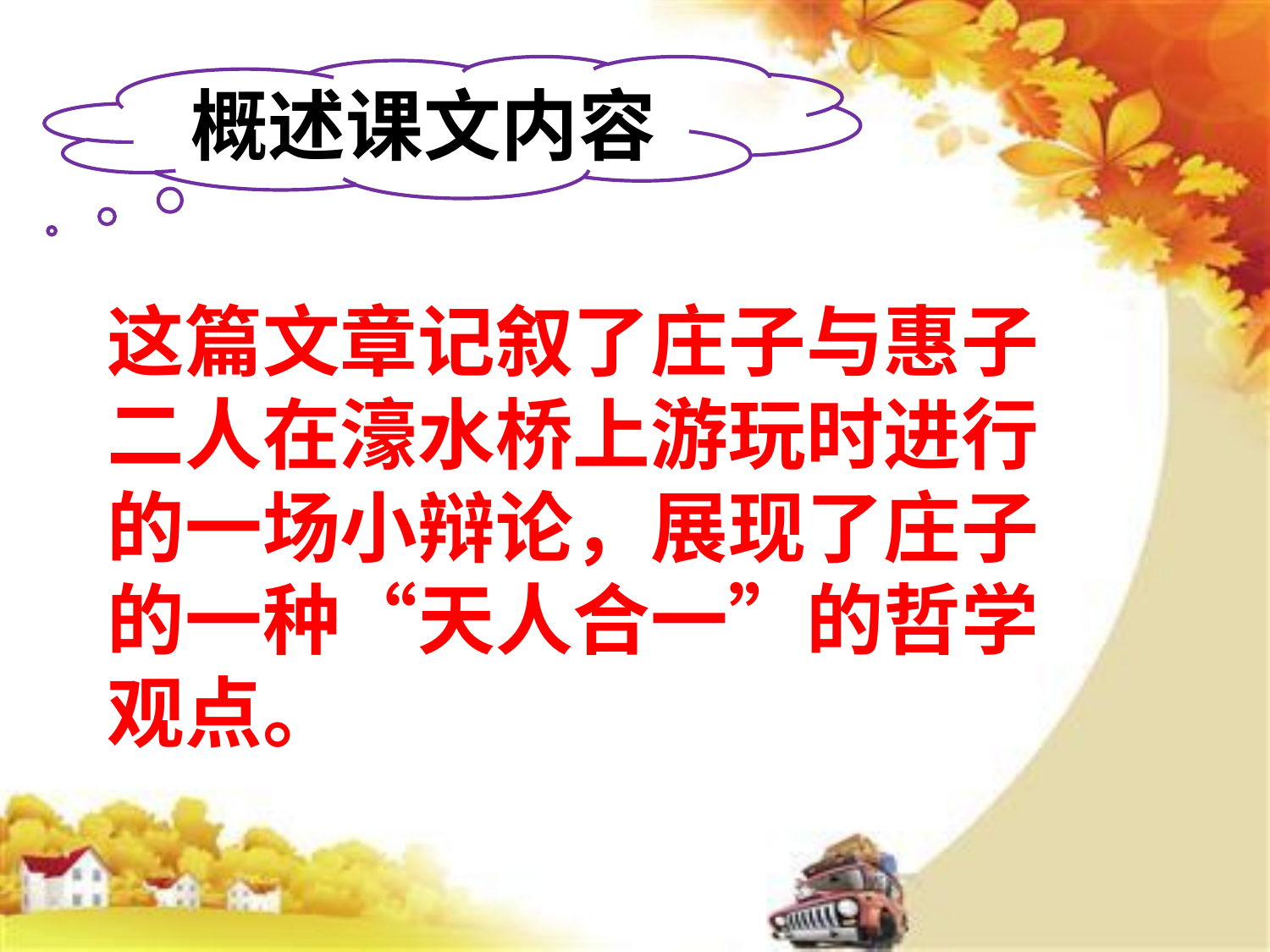

概述课文内容
这篇文章记叙了庄子与惠子二人在濠水桥上游玩时进行的一场小辩论，展现了庄子的一种“天人合一”的哲学观点。